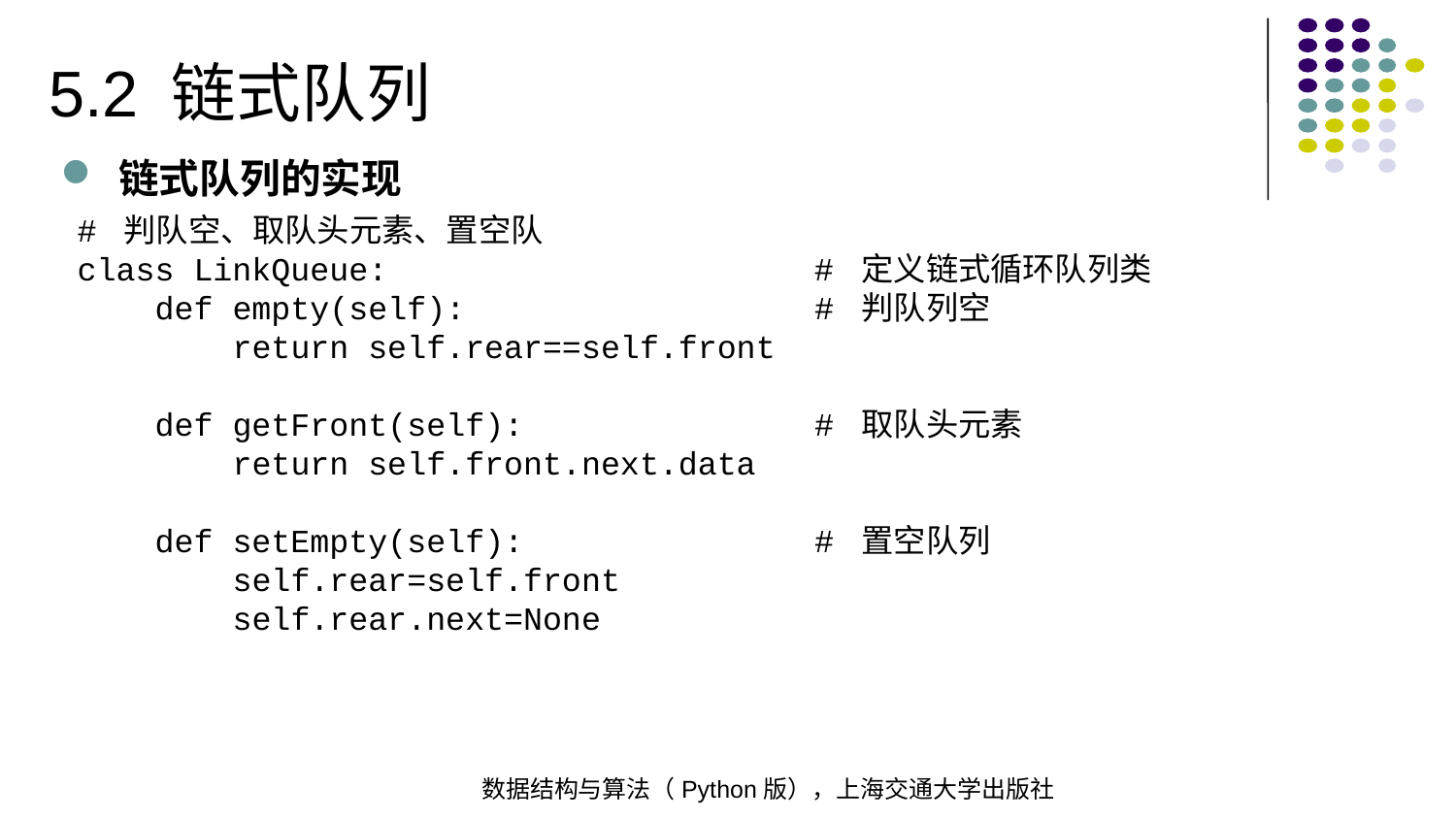

5.2 链式队列
链式队列的实现
# 判队空、取队头元素、置空队
class LinkQueue:                      # 定义链式循环队列类
    def empty(self):                  # 判队列空
        return self.rear==self.front

    def getFront(self):               # 取队头元素
        return self.front.next.data

    def setEmpty(self):               # 置空队列
        self.rear=self.front
        self.rear.next=None